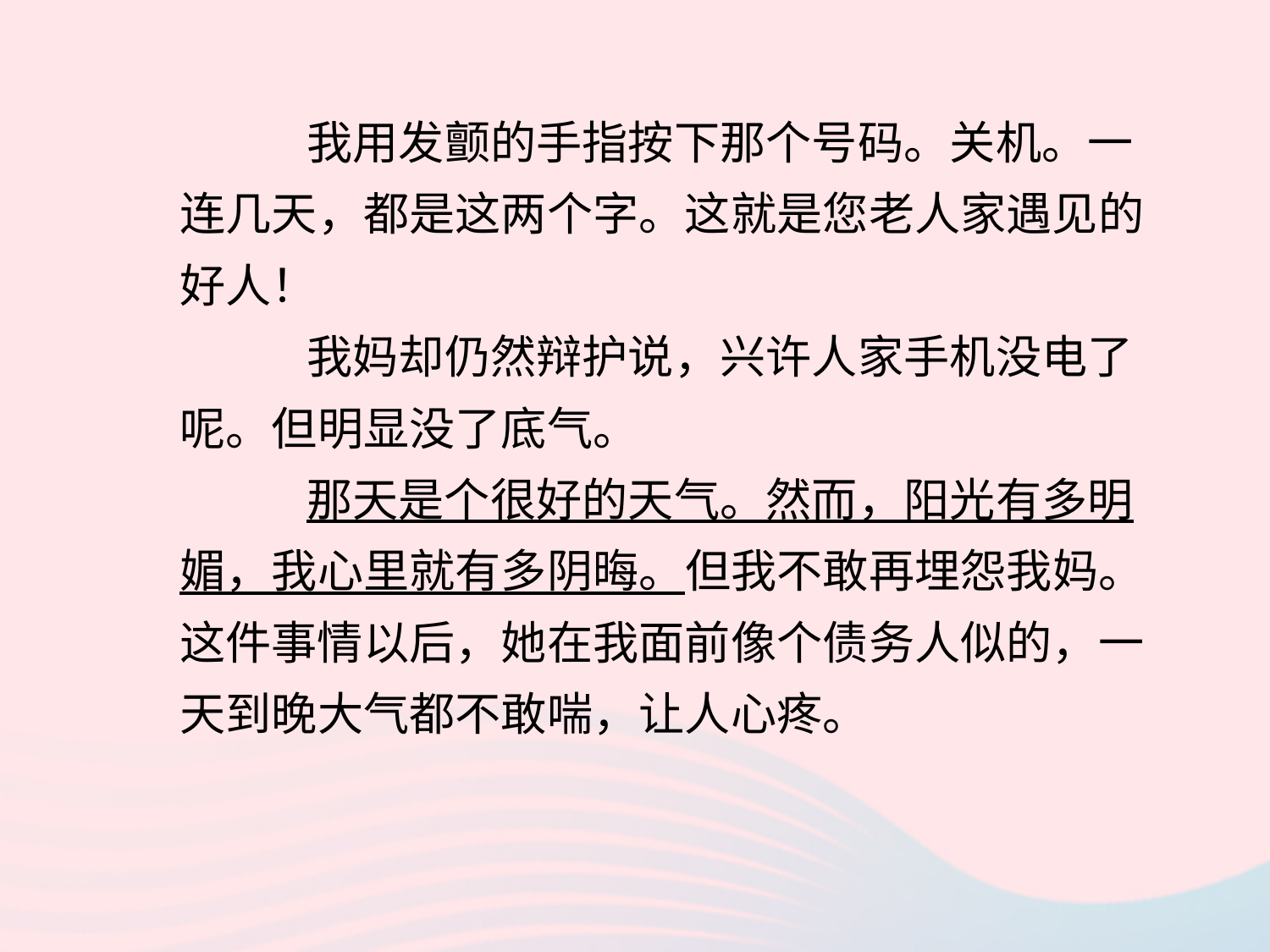

我用发颤的手指按下那个号码。关机。一连几天，都是这两个字。这就是您老人家遇见的好人！
	我妈却仍然辩护说，兴许人家手机没电了呢。但明显没了底气。
	那天是个很好的天气。然而，阳光有多明媚，我心里就有多阴晦。但我不敢再埋怨我妈。这件事情以后，她在我面前像个债务人似的，一天到晚大气都不敢喘，让人心疼。